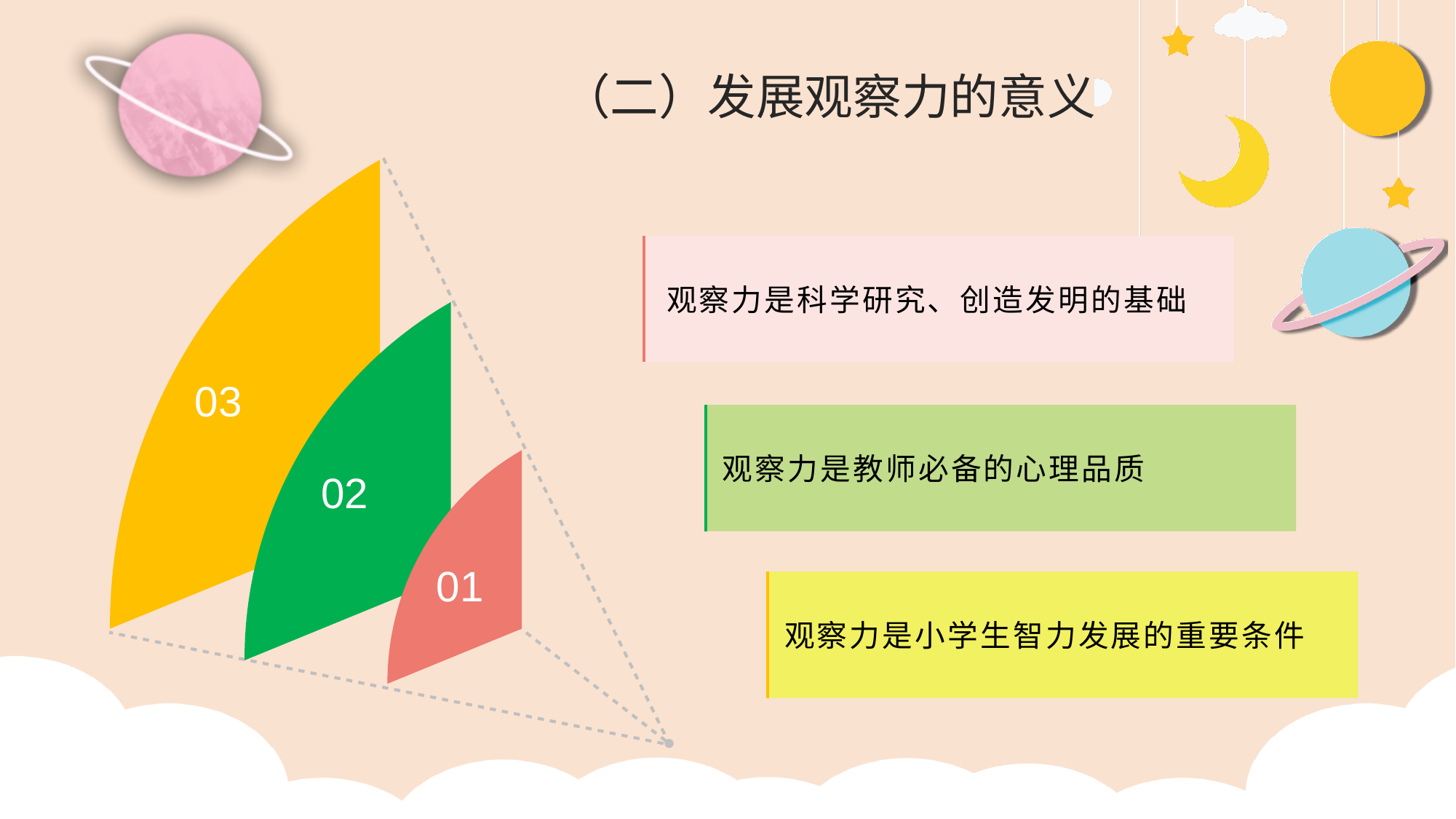

（二）发展观察力的意义

观察力是科学研究、创造发明的基础

03

观察力是教师必备的心理品质

02
01

观察力是小学生智力发展的重要条件